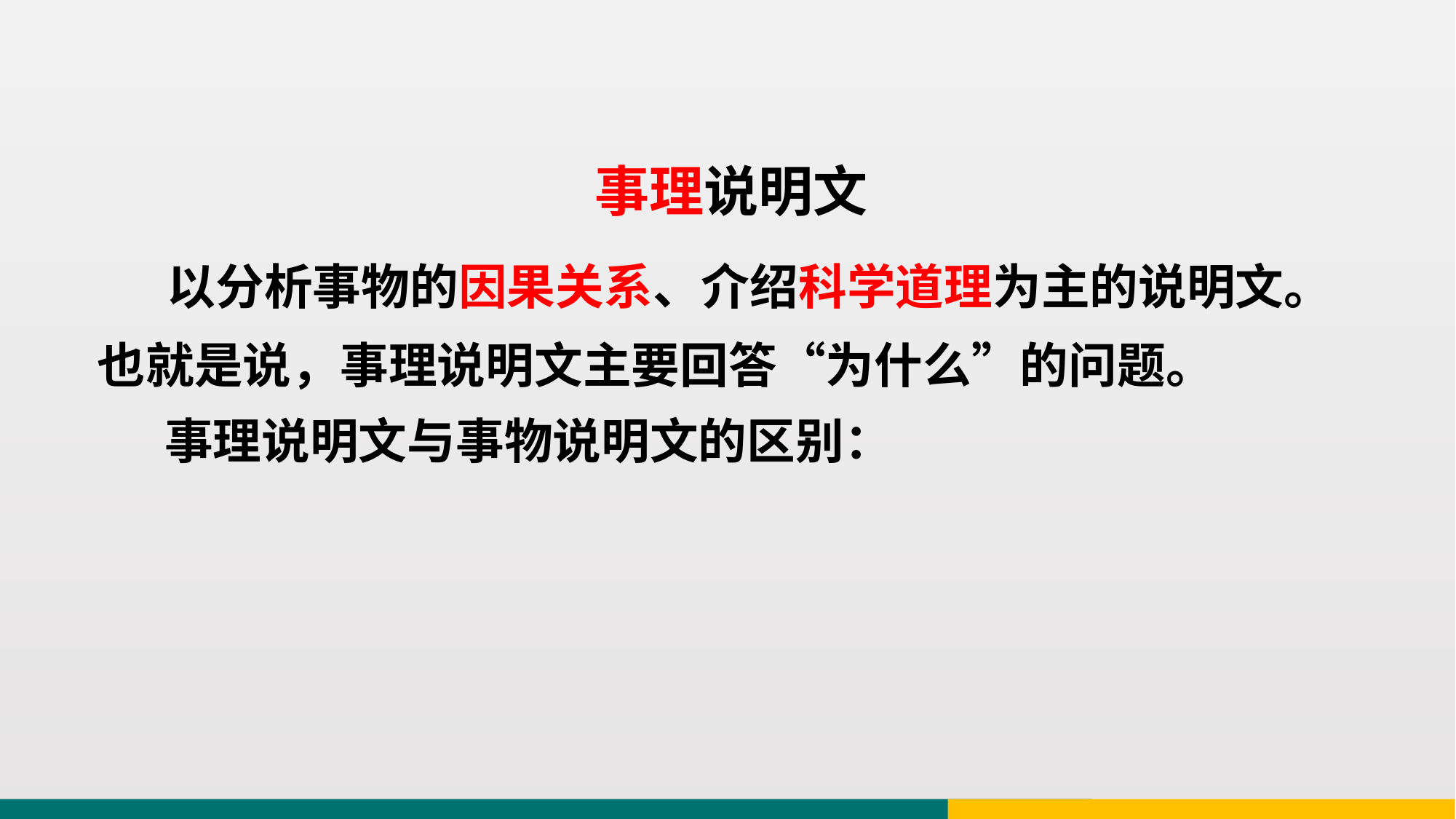

事理说明文
    以分析事物的因果关系、介绍科学道理为主的说明文。也就是说，事理说明文主要回答“为什么”的问题。
     事理说明文与事物说明文的区别：